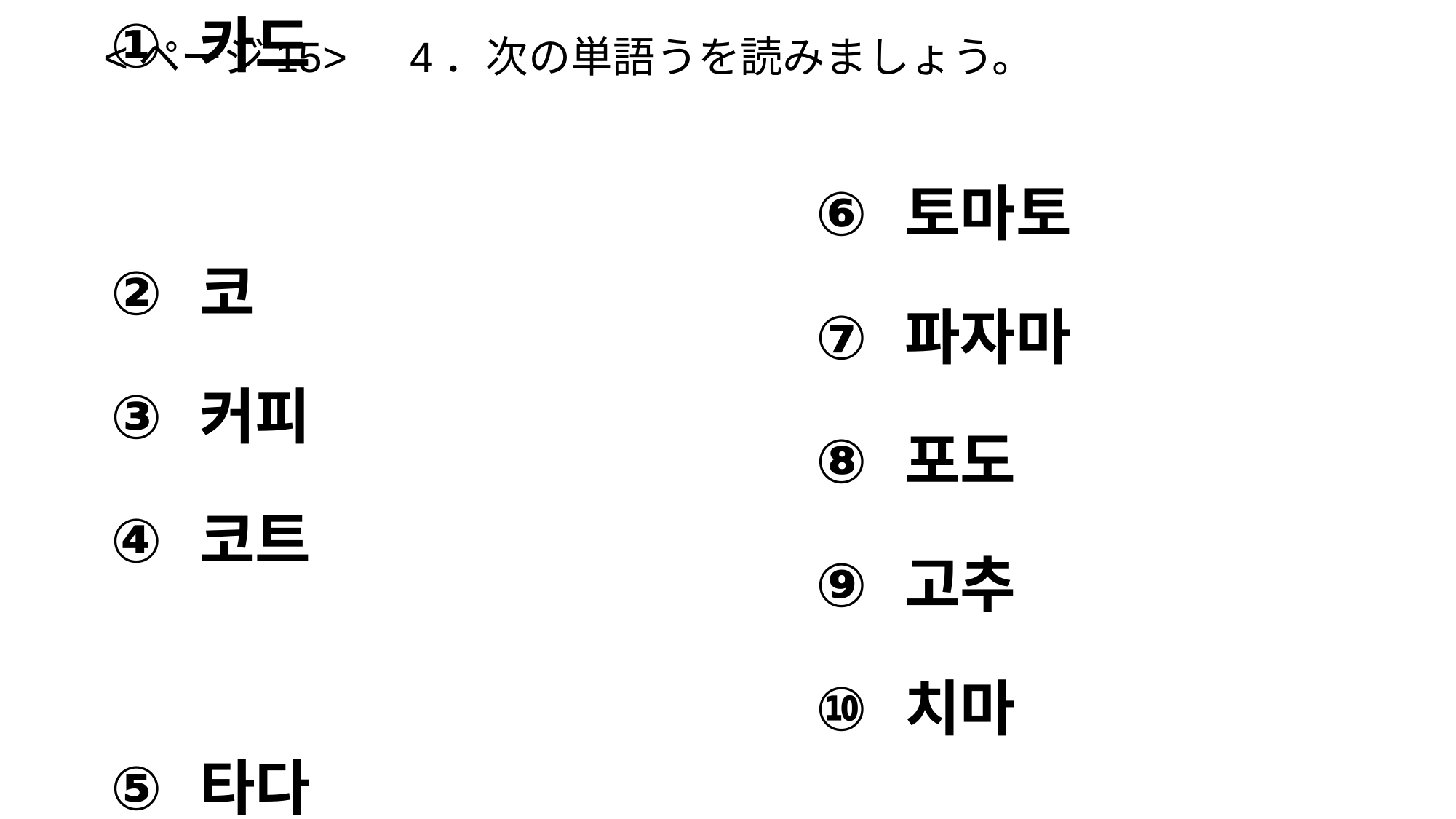

#
<ページ15>　4．次の単語うを読みましょう。

카드
코
커피
코트
타다
토마토
파자마
포도
고추
치마